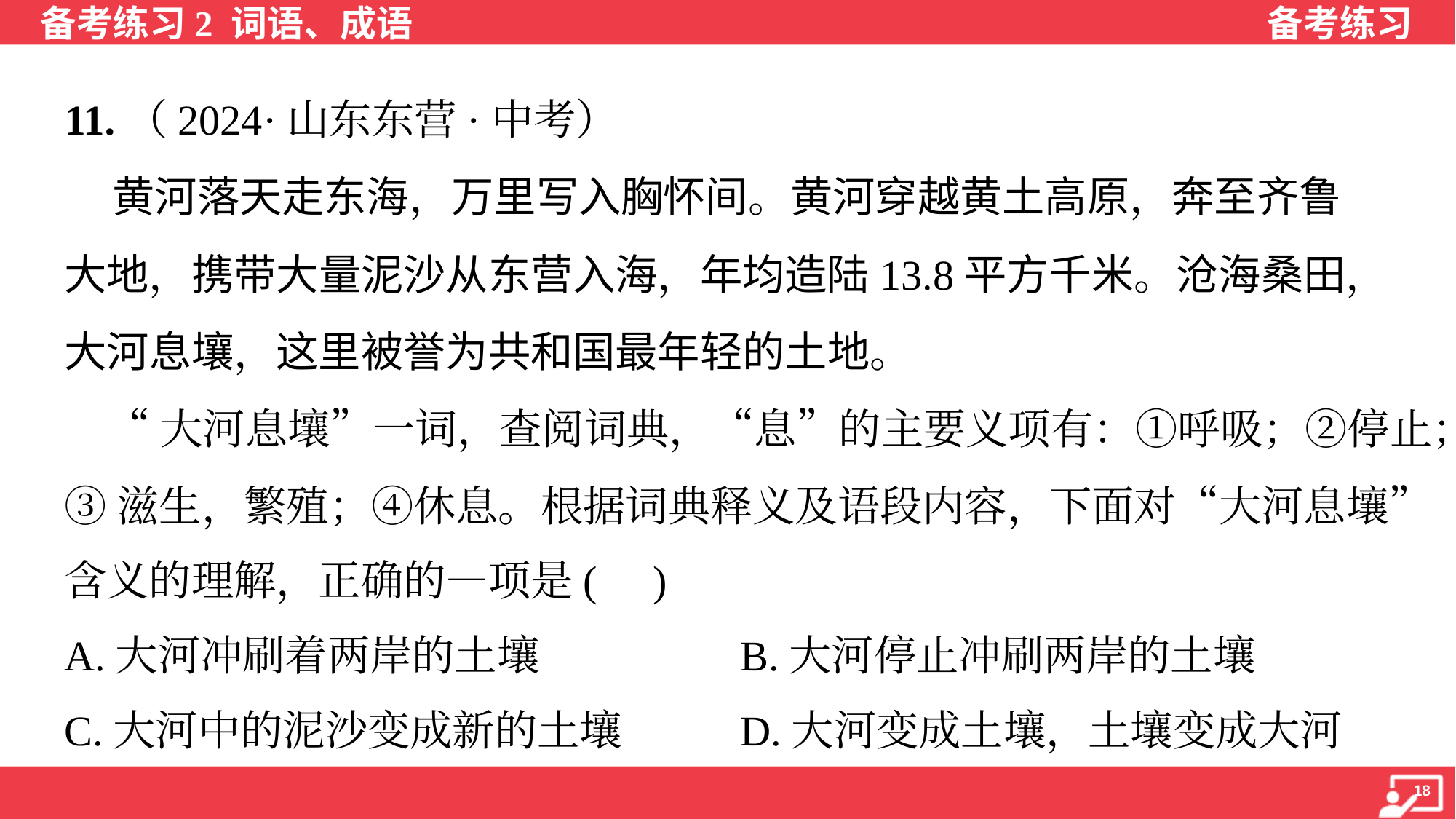

11.（2024·山东东营·中考）
    黄河落天走东海，万里写入胸怀间。黄河穿越黄土高原，奔至齐鲁
大地，携带大量泥沙从东营入海，年均造陆13.8平方千米。沧海桑田，
大河息壤，这里被誉为共和国最年轻的土地。
    “大河息壤”一词，查阅词典，“息”的主要义项有：①呼吸；②停止；
③滋生，繁殖；④休息。根据词典释义及语段内容，下面对“大河息壤”
含义的理解，正确的—项是(     )
A.大河冲刷着两岸的土壤	B.大河停止冲刷两岸的土壤
C.大河中的泥沙变成新的土壤	D.大河变成土壤，土壤变成大河